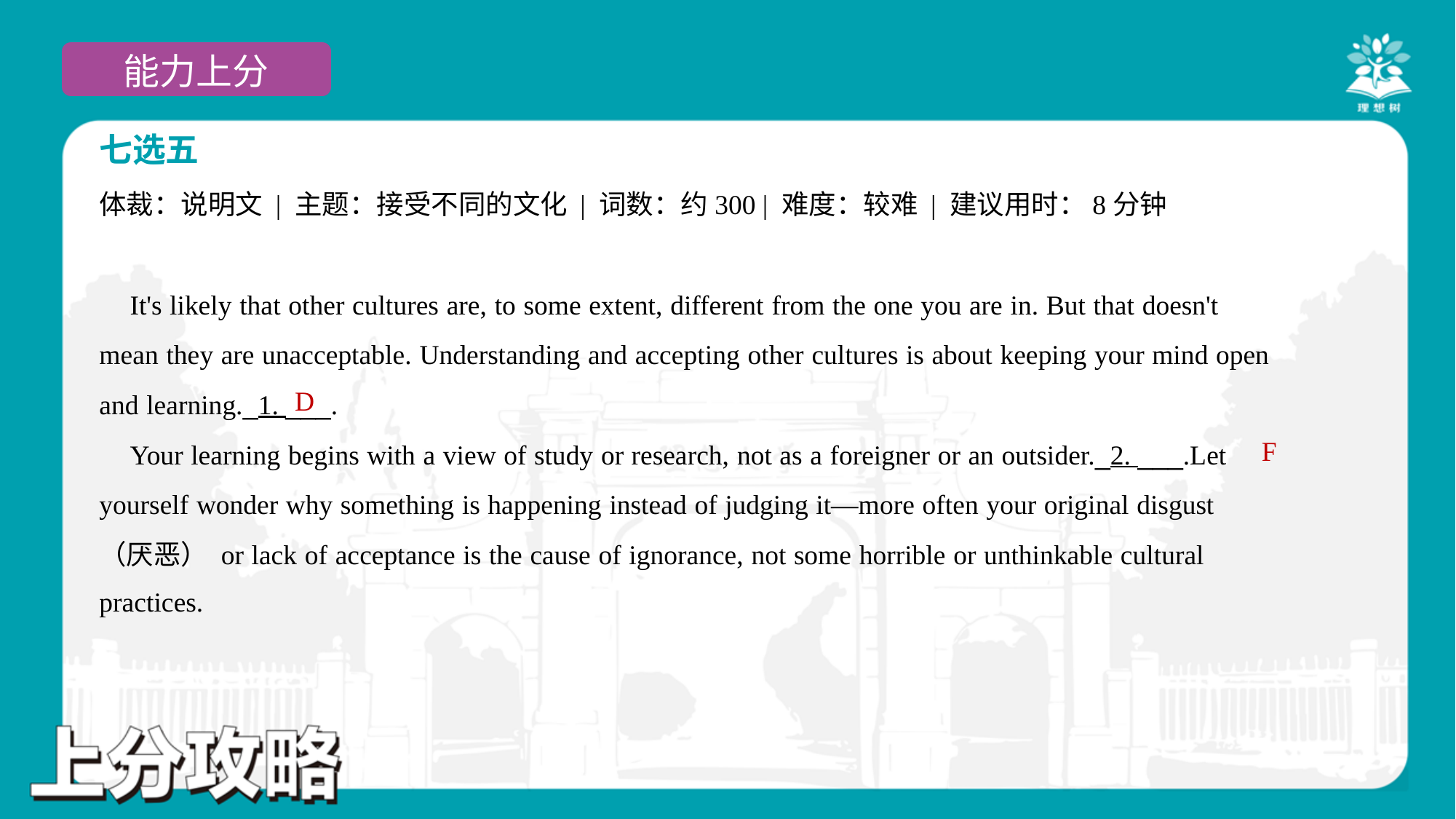

七选五
体裁：说明文 | 主题：接受不同的文化 | 词数：约300 | 难度：较难 | 建议用时：8分钟
How to Accept Different Cultural Practices
    It's likely that other cultures are, to some extent, different from the one you are in. But that doesn't
mean they are unacceptable. Understanding and accepting other cultures is about keeping your mind open
and learning._1. ___.
    Your learning begins with a view of study or research, not as a foreigner or an outsider._2. ___.Let
yourself wonder why something is happening instead of judging it—more often your original disgust
（厌恶） or lack of acceptance is the cause of ignorance, not some horrible or unthinkable cultural
practices.#2.2
D
F